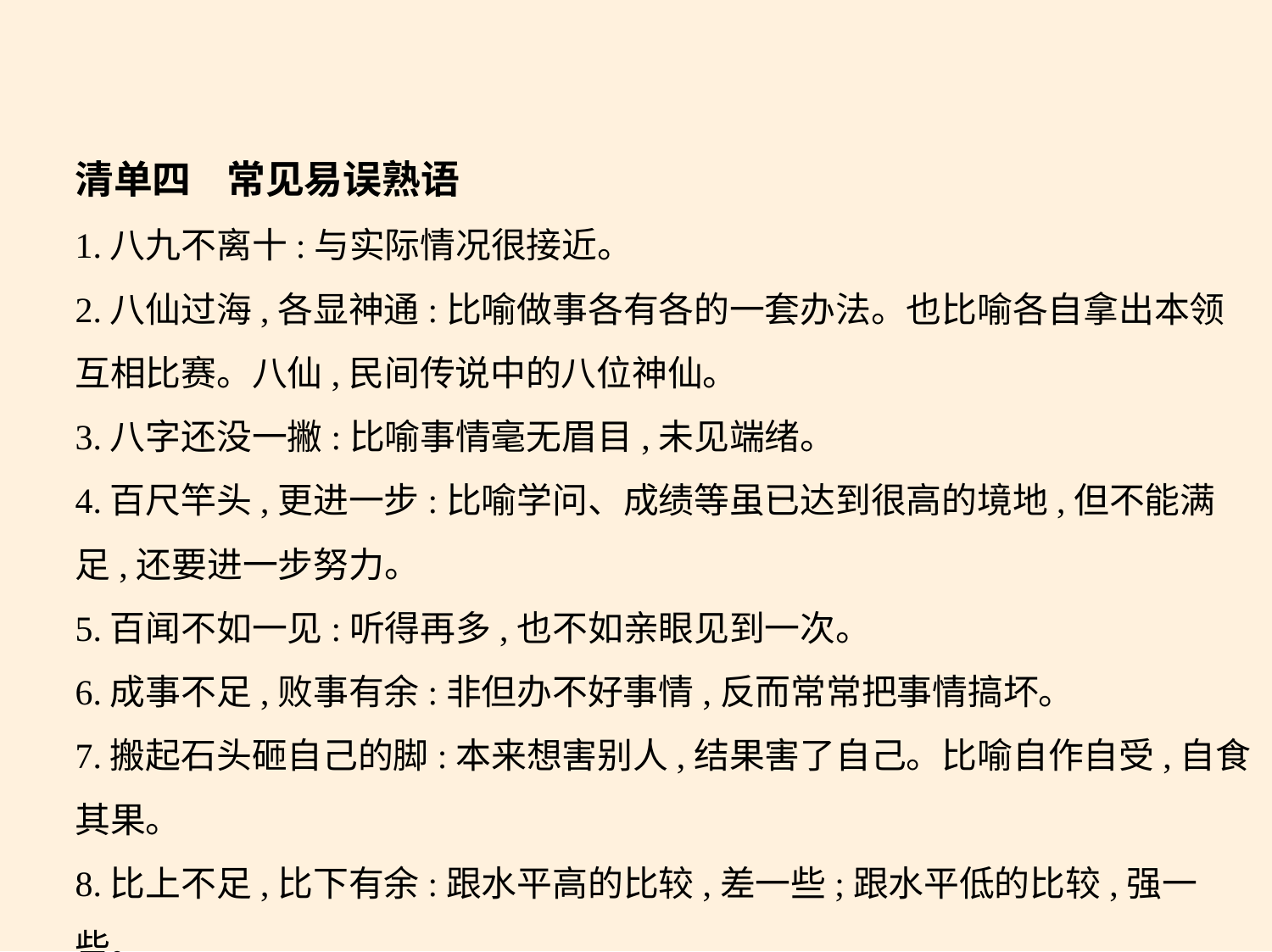

清单四    常见易误熟语
1.八九不离十:与实际情况很接近。
2.八仙过海,各显神通:比喻做事各有各的一套办法。也比喻各自拿出本领
互相比赛。八仙,民间传说中的八位神仙。
3.八字还没一撇:比喻事情毫无眉目,未见端绪。
4.百尺竿头,更进一步:比喻学问、成绩等虽已达到很高的境地,但不能满
足,还要进一步努力。
5.百闻不如一见:听得再多,也不如亲眼见到一次。
6.成事不足,败事有余:非但办不好事情,反而常常把事情搞坏。
7.搬起石头砸自己的脚:本来想害别人,结果害了自己。比喻自作自受,自食
其果。
8.比上不足,比下有余:跟水平高的比较,差一些;跟水平低的比较,强一些。